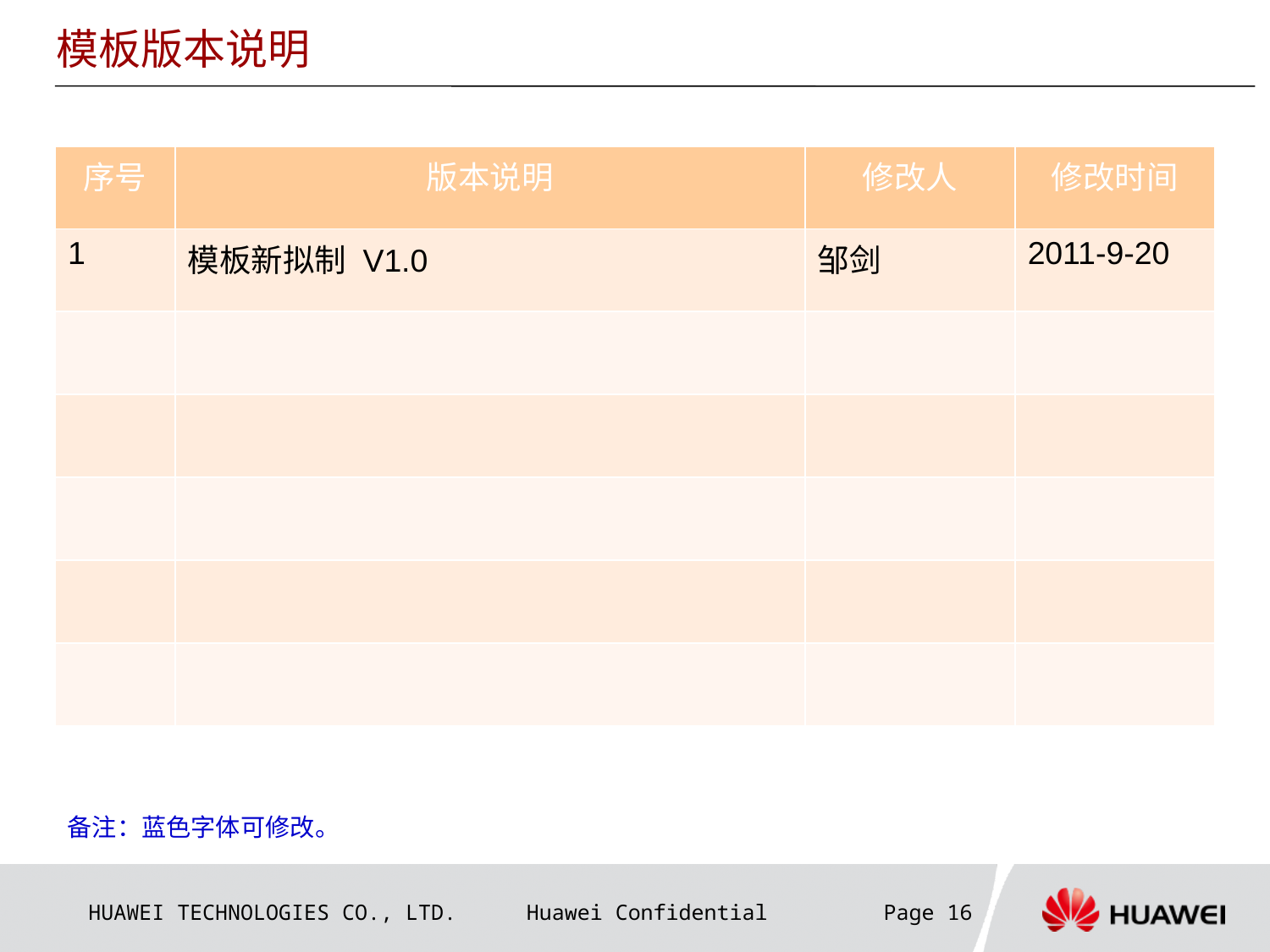

模板版本说明

| 序号 | 版本说明 | 修改人 | 修改时间 |
| --- | --- | --- | --- |
| 1 | 模板新拟制 V1.0 | 邹剑 | 2011-9-20 |
|  |  |  |  |
|  |  |  |  |
|  |  |  |  |
|  |  |  |  |
|  |  |  |  |
备注：蓝色字体可修改。
Page 16